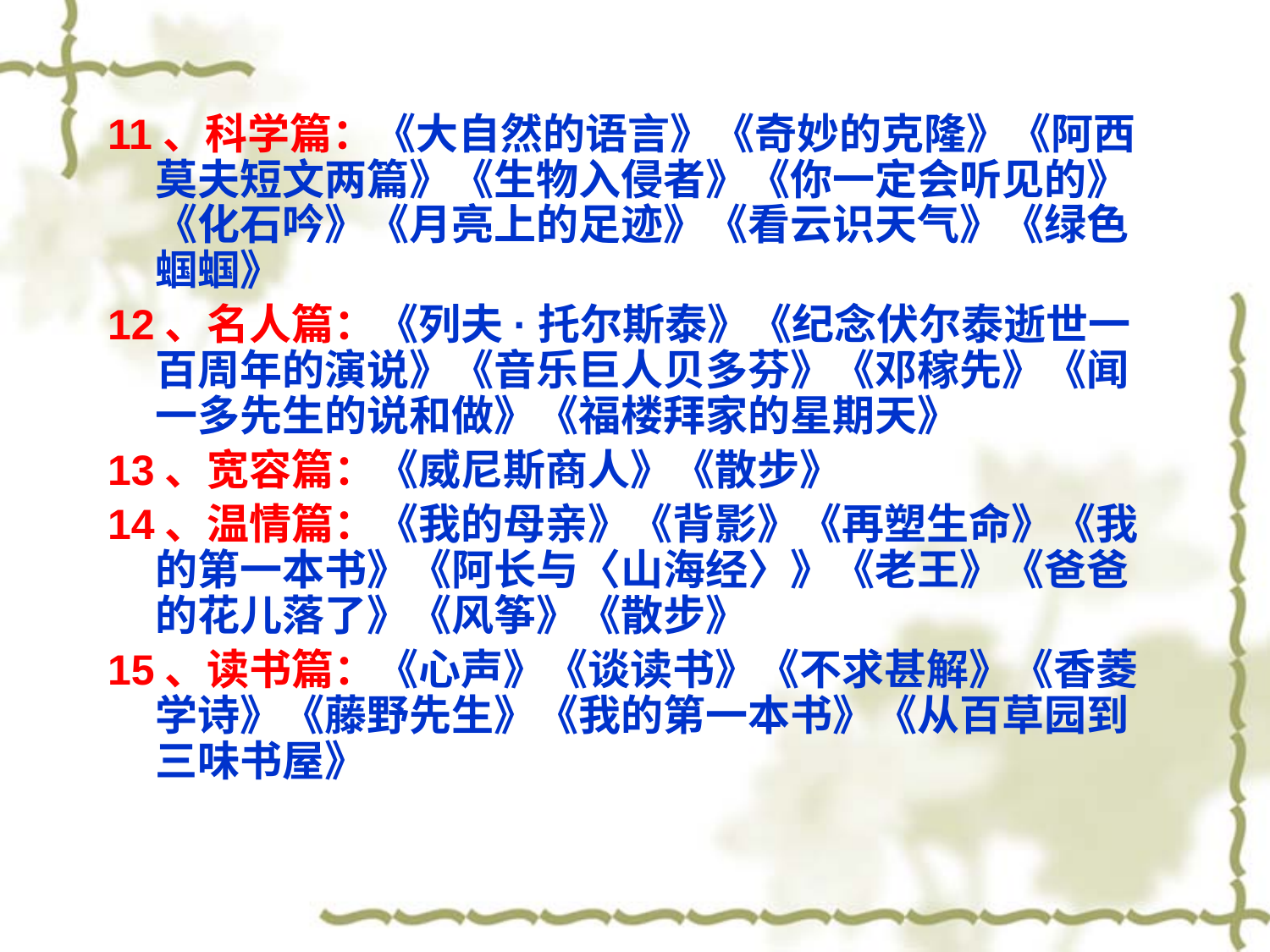

11、科学篇：《大自然的语言》《奇妙的克隆》《阿西莫夫短文两篇》《生物入侵者》《你一定会听见的》《化石吟》《月亮上的足迹》《看云识天气》《绿色蝈蝈》
12、名人篇：《列夫·托尔斯泰》《纪念伏尔泰逝世一百周年的演说》《音乐巨人贝多芬》《邓稼先》《闻一多先生的说和做》《福楼拜家的星期天》
13、宽容篇：《威尼斯商人》《散步》
14、温情篇：《我的母亲》《背影》《再塑生命》《我的第一本书》《阿长与〈山海经〉》《老王》《爸爸的花儿落了》《风筝》《散步》
15、读书篇：《心声》《谈读书》《不求甚解》《香菱学诗》《藤野先生》《我的第一本书》《从百草园到三味书屋》
39